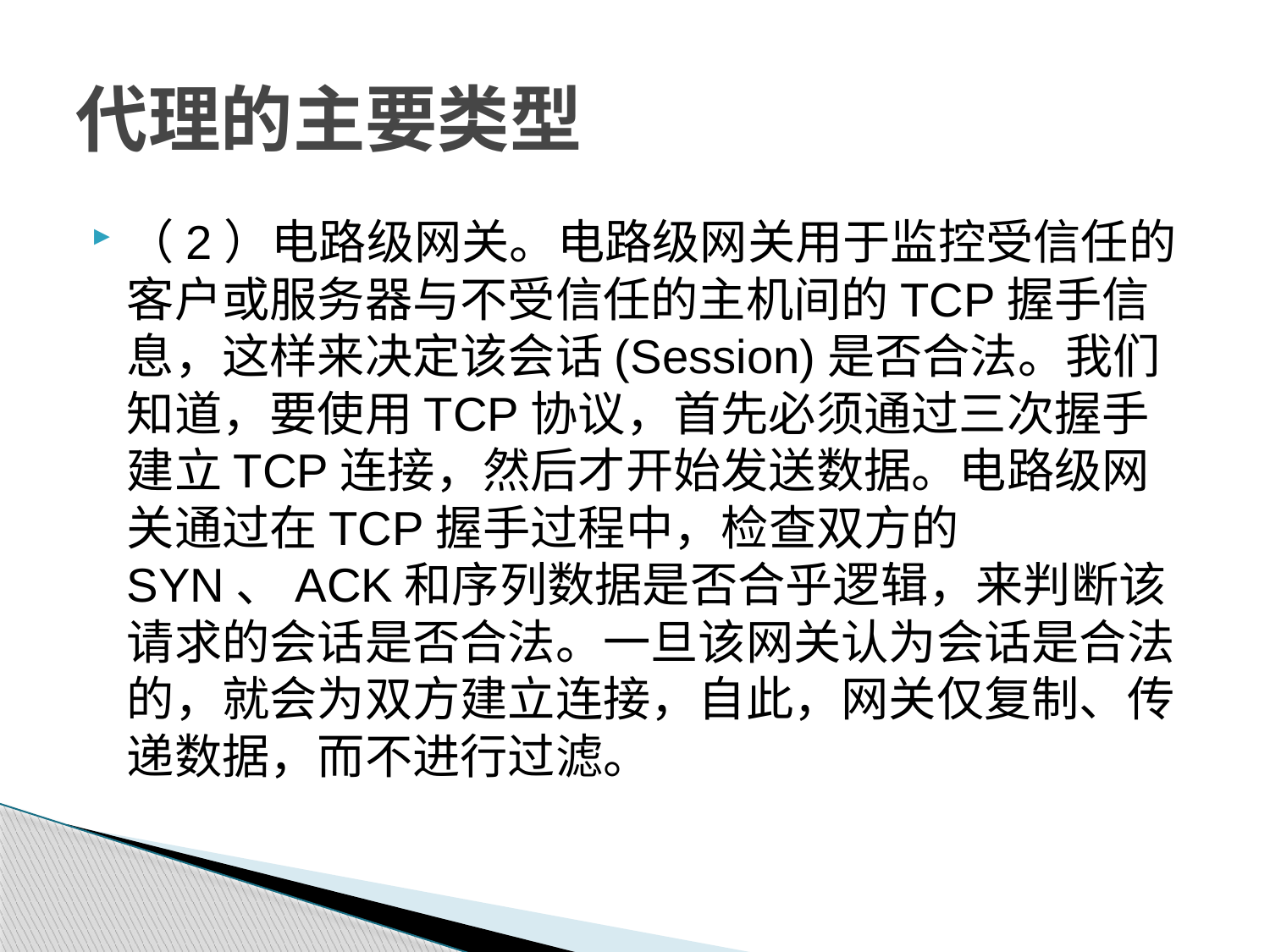

# 代理的主要类型
（2）电路级网关。电路级网关用于监控受信任的客户或服务器与不受信任的主机间的TCP握手信息，这样来决定该会话(Session)是否合法。我们知道，要使用TCP协议，首先必须通过三次握手建立TCP连接，然后才开始发送数据。电路级网关通过在TCP握手过程中，检查双方的SYN、ACK和序列数据是否合乎逻辑，来判断该请求的会话是否合法。一旦该网关认为会话是合法的，就会为双方建立连接，自此，网关仅复制、传递数据，而不进行过滤。